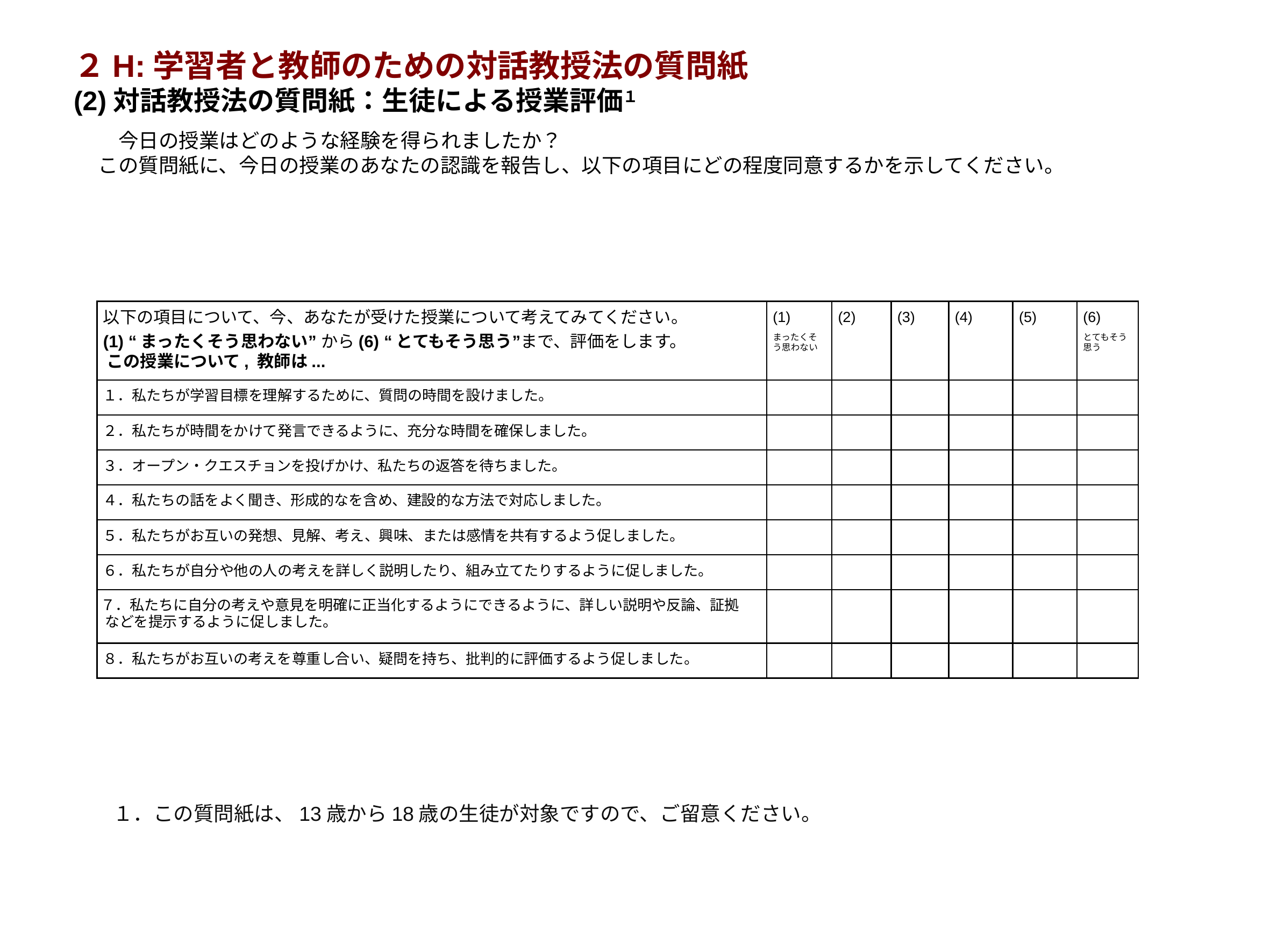

# ２H:学習者と教師のための対話教授法の質問紙 (2)対話教授法の質問紙：生徒による授業評価１
　今日の授業はどのような経験を得られましたか？
この質問紙に、今日の授業のあなたの認識を報告し、以下の項目にどの程度同意するかを示してください。
| 以下の項目について、今、あなたが受けた授業について考えてみてください。 (1) “まったくそう思わない” から(6) “とてもそう思う”まで、評価をします。 この授業について, 教師は... | (1) まったくそう思わない | (2) | (3) | (4) | (5) | (6) とてもそう思う |
| --- | --- | --- | --- | --- | --- | --- |
| １．私たちが学習目標を理解するために、質問の時間を設けました。 |  |  |  |  |  |  |
| ２．私たちが時間をかけて発言できるように、充分な時間を確保しました。 |  |  |  |  |  |  |
| ３．オープン・クエスチョンを投げかけ、私たちの返答を待ちました。 |  |  |  |  |  |  |
| ４．私たちの話をよく聞き、形成的なを含め、建設的な方法で対応しました。 |  |  |  |  |  |  |
| ５．私たちがお互いの発想、見解、考え、興味、または感情を共有するよう促しました。 |  |  |  |  |  |  |
| ６．私たちが自分や他の人の考えを詳しく説明したり、組み立てたりするように促しました。 |  |  |  |  |  |  |
| ７．私たちに自分の考えや意見を明確に正当化するようにできるように、詳しい説明や反論、証拠などを提示するように促しました。 |  |  |  |  |  |  |
| ８．私たちがお互いの考えを尊重し合い、疑問を持ち、批判的に評価するよう促しました。 |  |  |  |  |  |  |
１．この質問紙は、13歳から18歳の生徒が対象ですので、ご留意ください。